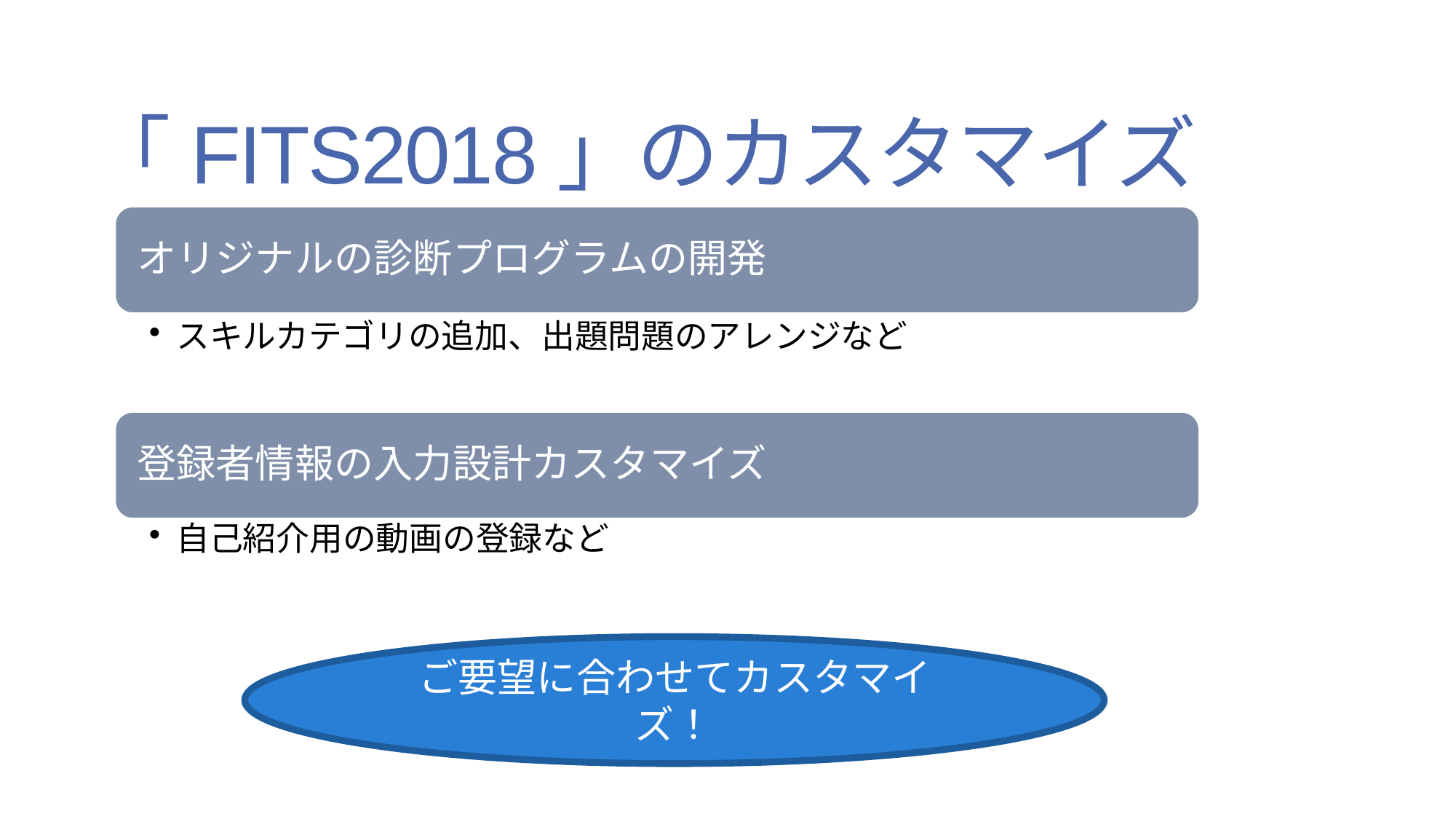

# 「FITS2018」のカスタマイズ
オリジナルの診断プログラムの開発
スキルカテゴリの追加、出題問題のアレンジなど
登録者情報の入力設計カスタマイズ
自己紹介用の動画の登録など
ご要望に合わせてカスタマイズ！